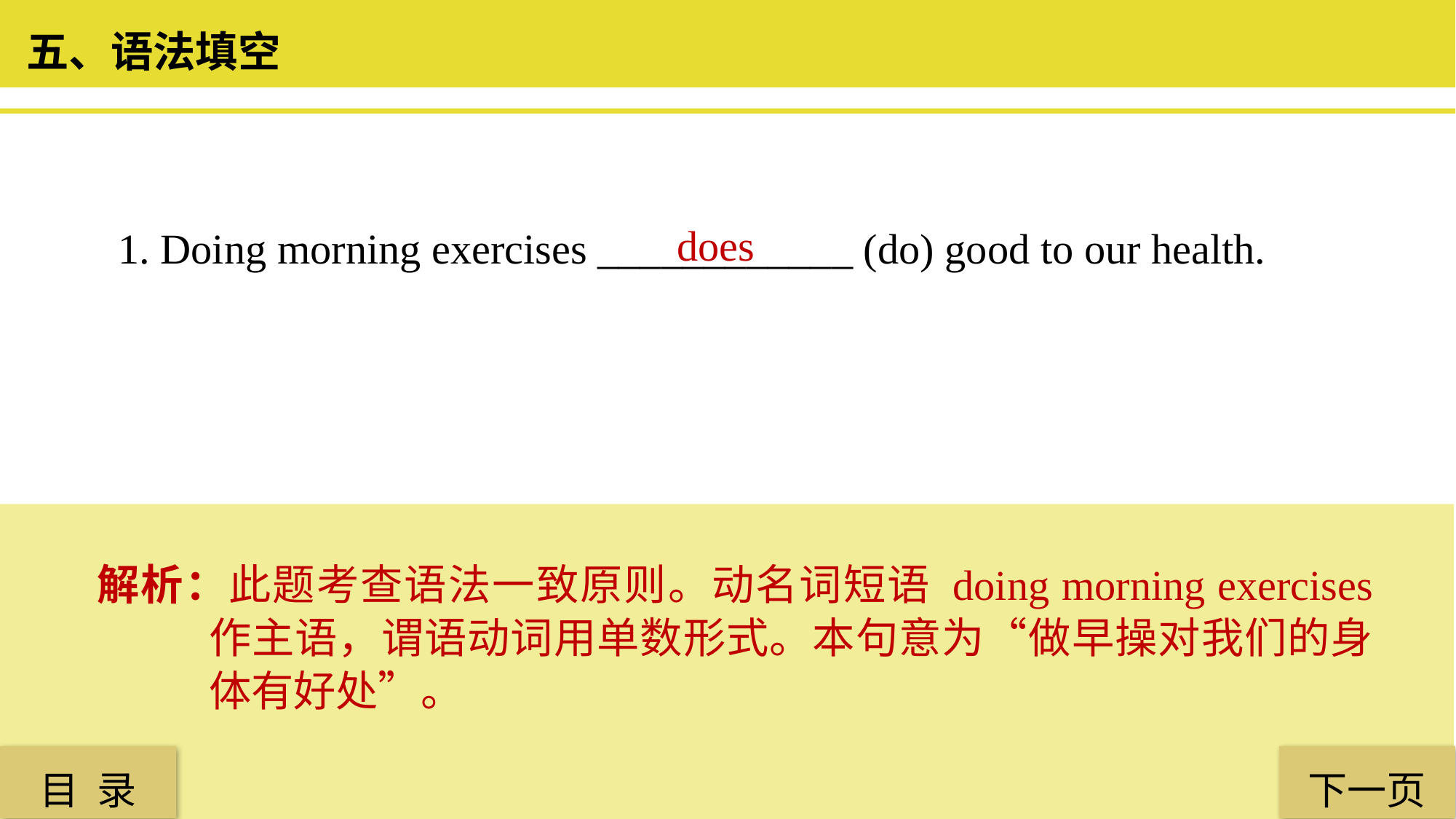

五、语法填空
1. Doing morning exercises ____________ (do) good to our health.
 does
解析：此题考查语法一致原则。动名词短语 doing morning exercises 作主语，谓语动词用单数形式。本句意为“做早操对我们的身体有好处”。